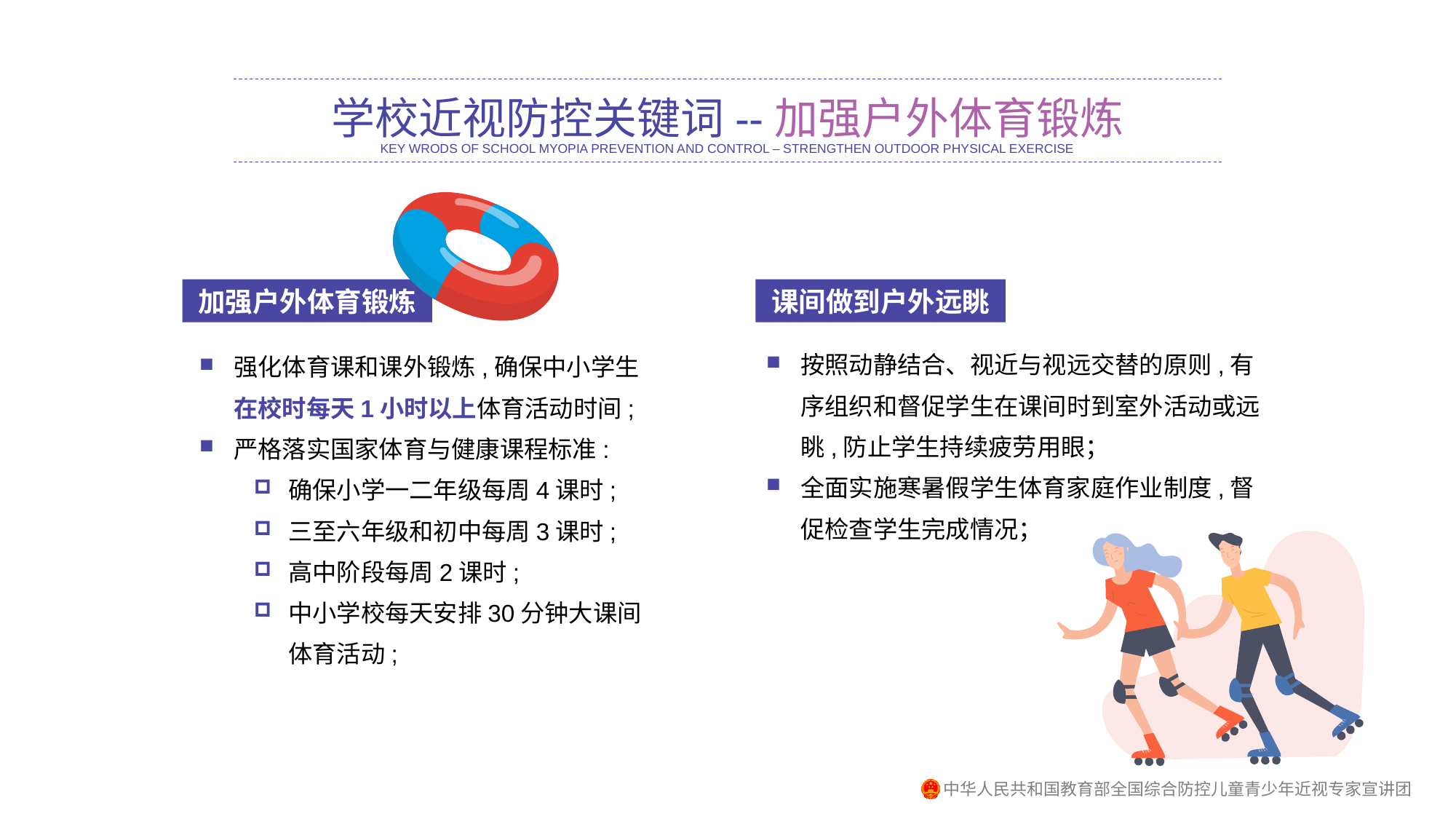

学校近视防控关键词--加强户外体育锻炼
KEY WRODS OF SCHOOL MYOPIA PREVENTION AND CONTROL – STRENGTHEN OUTDOOR PHYSICAL EXERCISE

加强户外体育锻炼
强化体育课和课外锻炼,确保中小学生在校时每天1小时以上体育活动时间;
严格落实国家体育与健康课程标准:
确保小学一二年级每周4课时;
三至六年级和初中每周3课时;
高中阶段每周2课时;
中小学校每天安排30分钟大课间体育活动;
课间做到户外远眺
按照动静结合、视近与视远交替的原则,有序组织和督促学生在课间时到室外活动或远眺,防止学生持续疲劳用眼；
全面实施寒暑假学生体育家庭作业制度,督促检查学生完成情况；